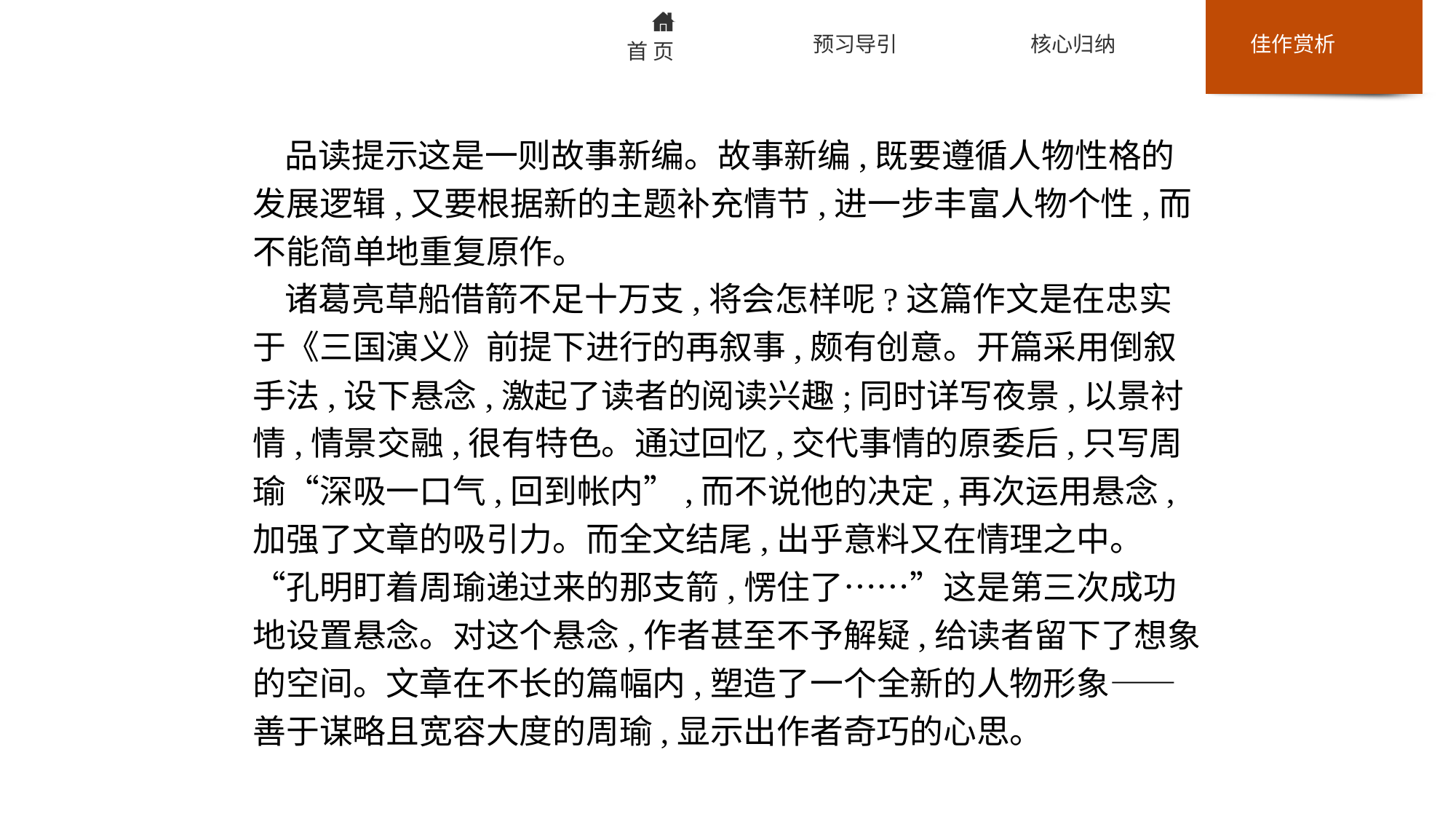

品读提示这是一则故事新编。故事新编,既要遵循人物性格的发展逻辑,又要根据新的主题补充情节,进一步丰富人物个性,而不能简单地重复原作。
诸葛亮草船借箭不足十万支,将会怎样呢?这篇作文是在忠实于《三国演义》前提下进行的再叙事,颇有创意。开篇采用倒叙手法,设下悬念,激起了读者的阅读兴趣;同时详写夜景,以景衬情,情景交融,很有特色。通过回忆,交代事情的原委后,只写周瑜“深吸一口气,回到帐内”,而不说他的决定,再次运用悬念,加强了文章的吸引力。而全文结尾,出乎意料又在情理之中。“孔明盯着周瑜递过来的那支箭,愣住了……”这是第三次成功地设置悬念。对这个悬念,作者甚至不予解疑,给读者留下了想象的空间。文章在不长的篇幅内,塑造了一个全新的人物形象——善于谋略且宽容大度的周瑜,显示出作者奇巧的心思。